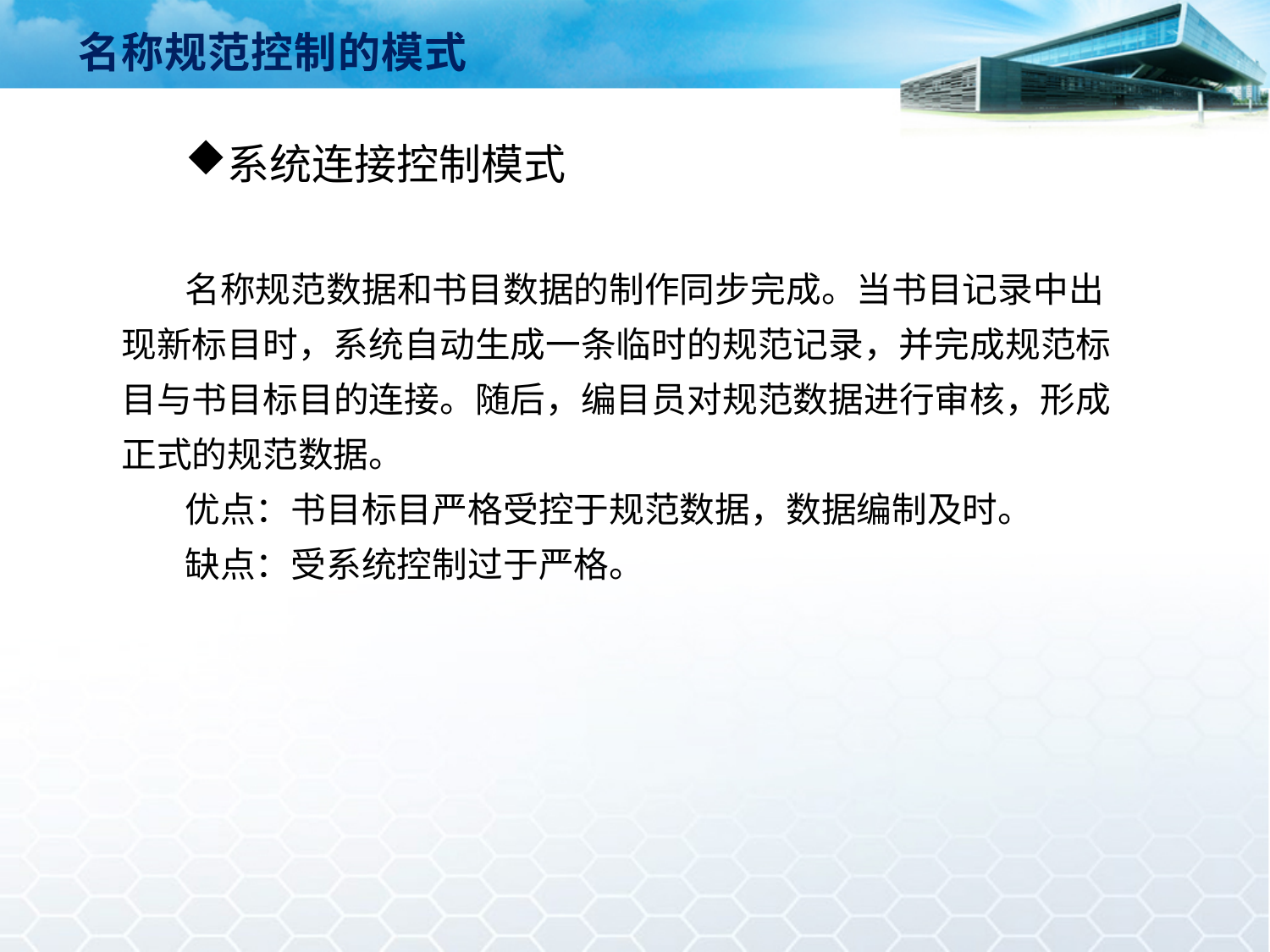

名称规范控制的模式
系统连接控制模式

名称规范数据和书目数据的制作同步完成。当书目记录中出现新标目时，系统自动生成一条临时的规范记录，并完成规范标目与书目标目的连接。随后，编目员对规范数据进行审核，形成正式的规范数据。
优点：书目标目严格受控于规范数据，数据编制及时。
缺点：受系统控制过于严格。